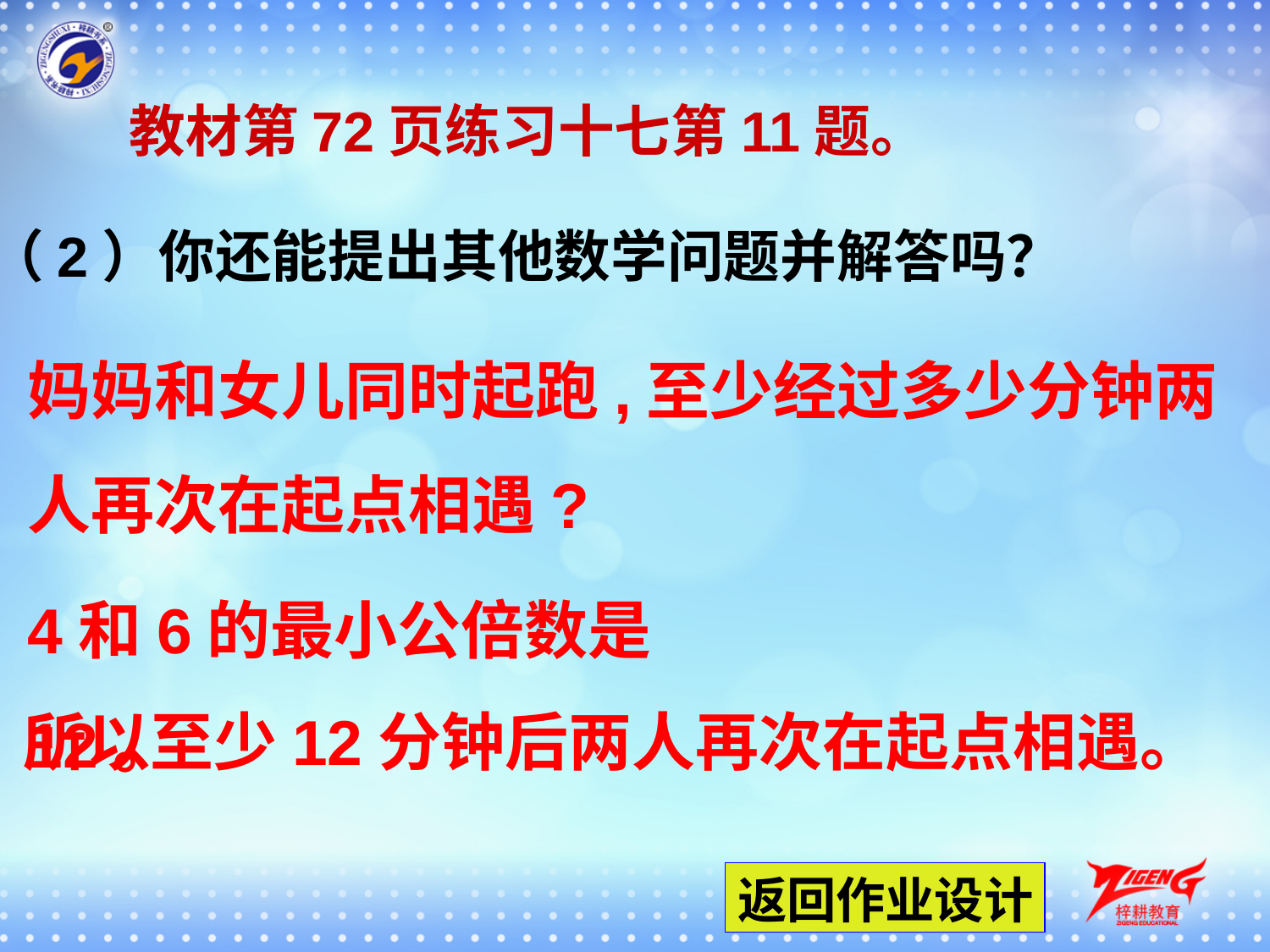

教材第72页练习十七第11题。
（2）你还能提出其他数学问题并解答吗？
妈妈和女儿同时起跑,至少经过多少分钟两人再次在起点相遇?
4和6的最小公倍数是12。
所以至少12分钟后两人再次在起点相遇。

返回作业设计